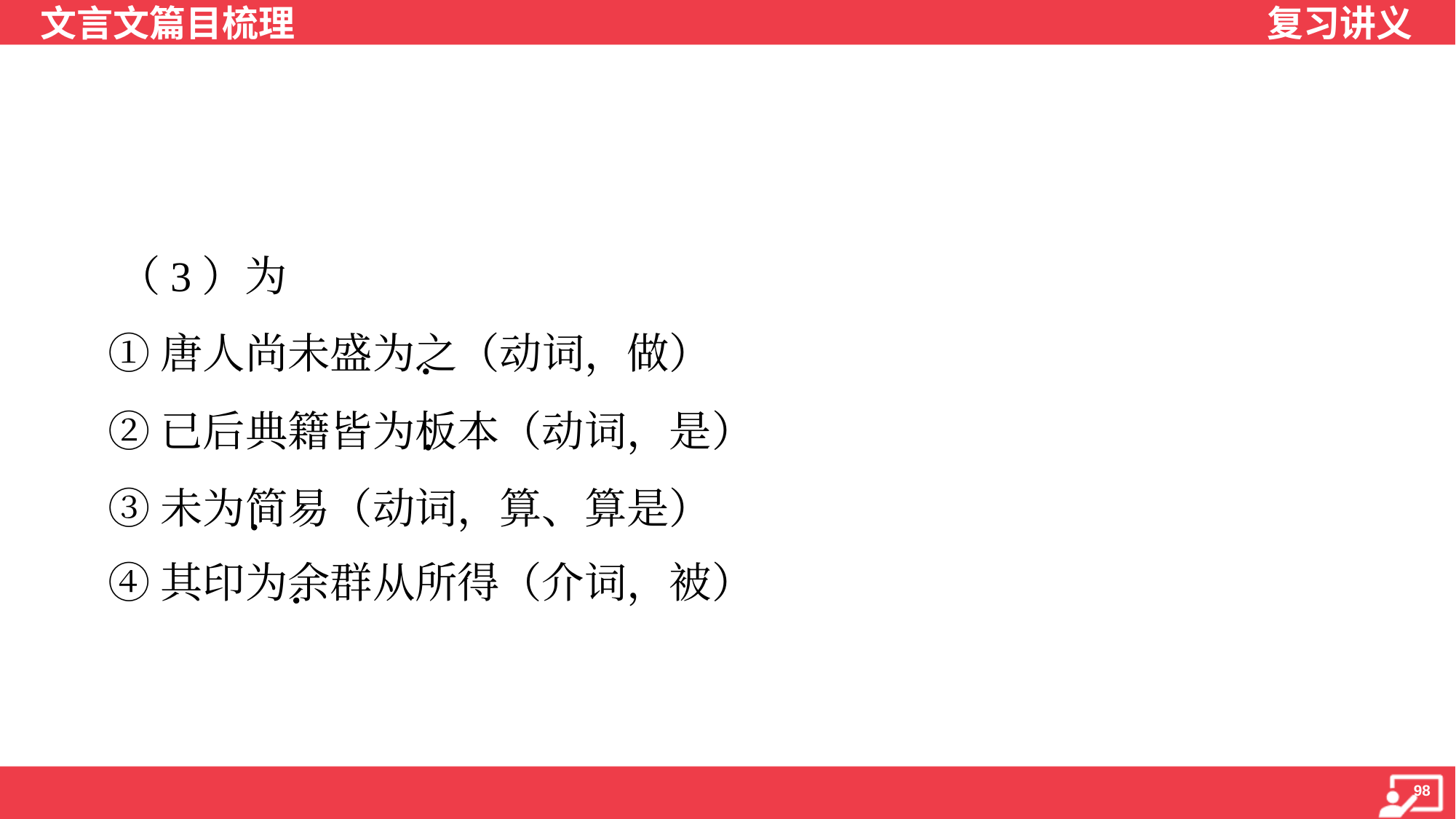

（3）为
    ①唐人尚未盛为之（动词，做）
    ②已后典籍皆为板本（动词，是）
    ③未为简易（动词，算、算是）
    ④其印为余群从所得（介词，被）